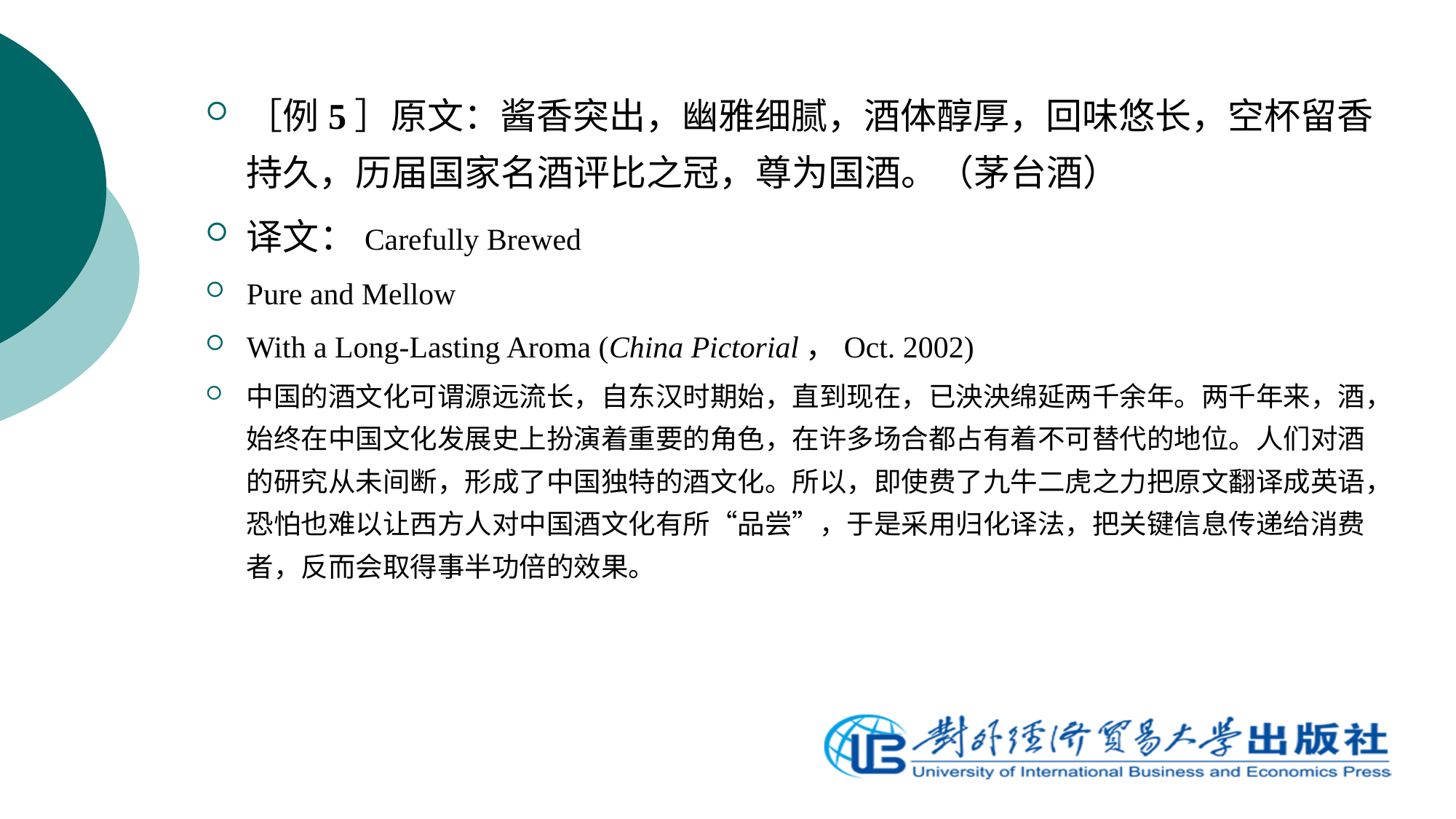

［例5］原文：酱香突出，幽雅细腻，酒体醇厚，回味悠长，空杯留香持久，历届国家名酒评比之冠，尊为国酒。（茅台酒）
译文：Carefully Brewed
Pure and Mellow
With a Long-Lasting Aroma (China Pictorial，Oct. 2002)
中国的酒文化可谓源远流长，自东汉时期始，直到现在，已泱泱绵延两千余年。两千年来，酒，始终在中国文化发展史上扮演着重要的角色，在许多场合都占有着不可替代的地位。人们对酒的研究从未间断，形成了中国独特的酒文化。所以，即使费了九牛二虎之力把原文翻译成英语，恐怕也难以让西方人对中国酒文化有所“品尝”，于是采用归化译法，把关键信息传递给消费者，反而会取得事半功倍的效果。